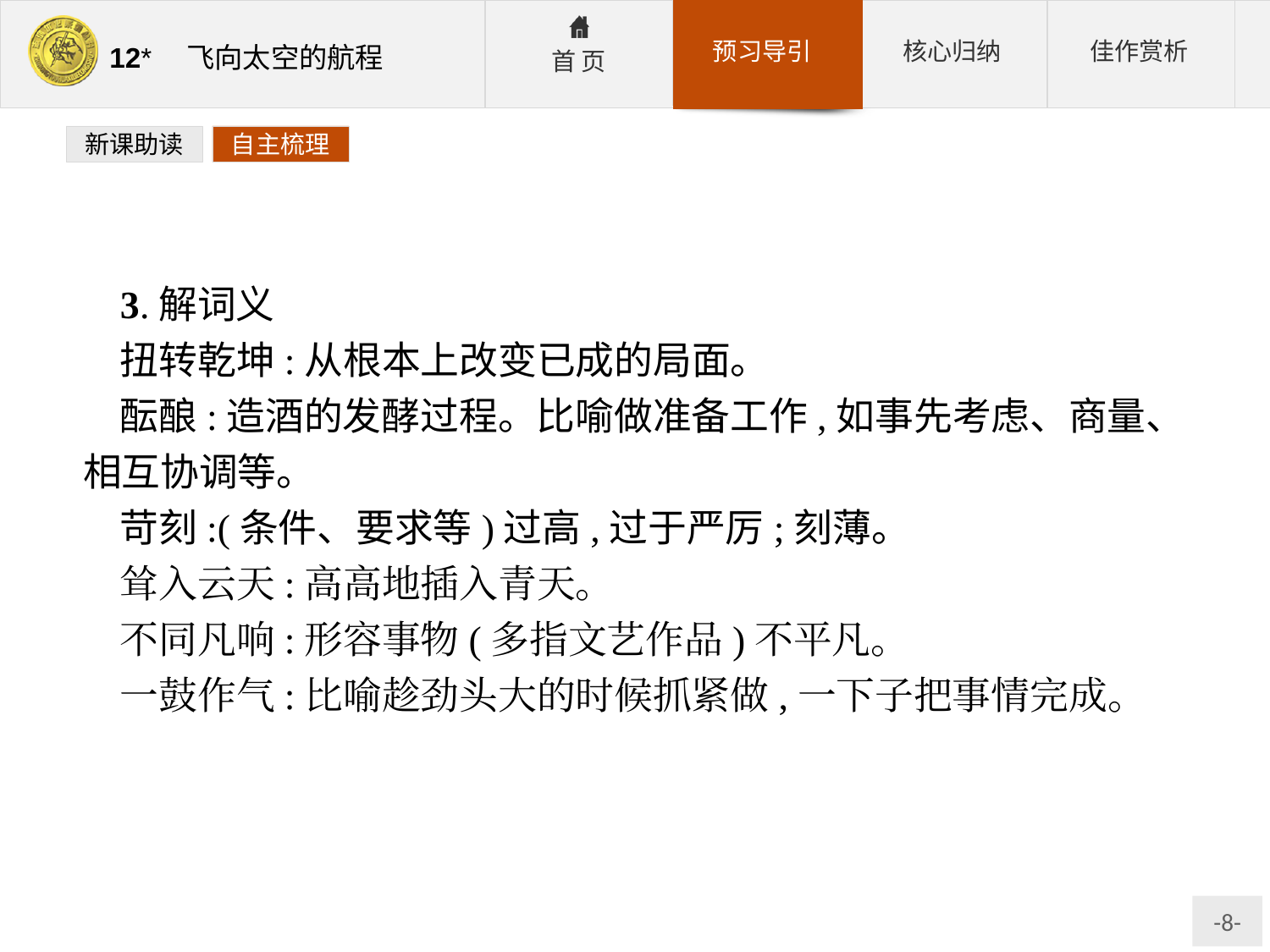

新课助读
自主梳理
3.解词义
扭转乾坤:从根本上改变已成的局面。
酝酿:造酒的发酵过程。比喻做准备工作,如事先考虑、商量、相互协调等。
苛刻:(条件、要求等)过高,过于严厉;刻薄。
耸入云天:高高地插入青天。
不同凡响:形容事物(多指文艺作品)不平凡。
一鼓作气:比喻趁劲头大的时候抓紧做,一下子把事情完成。